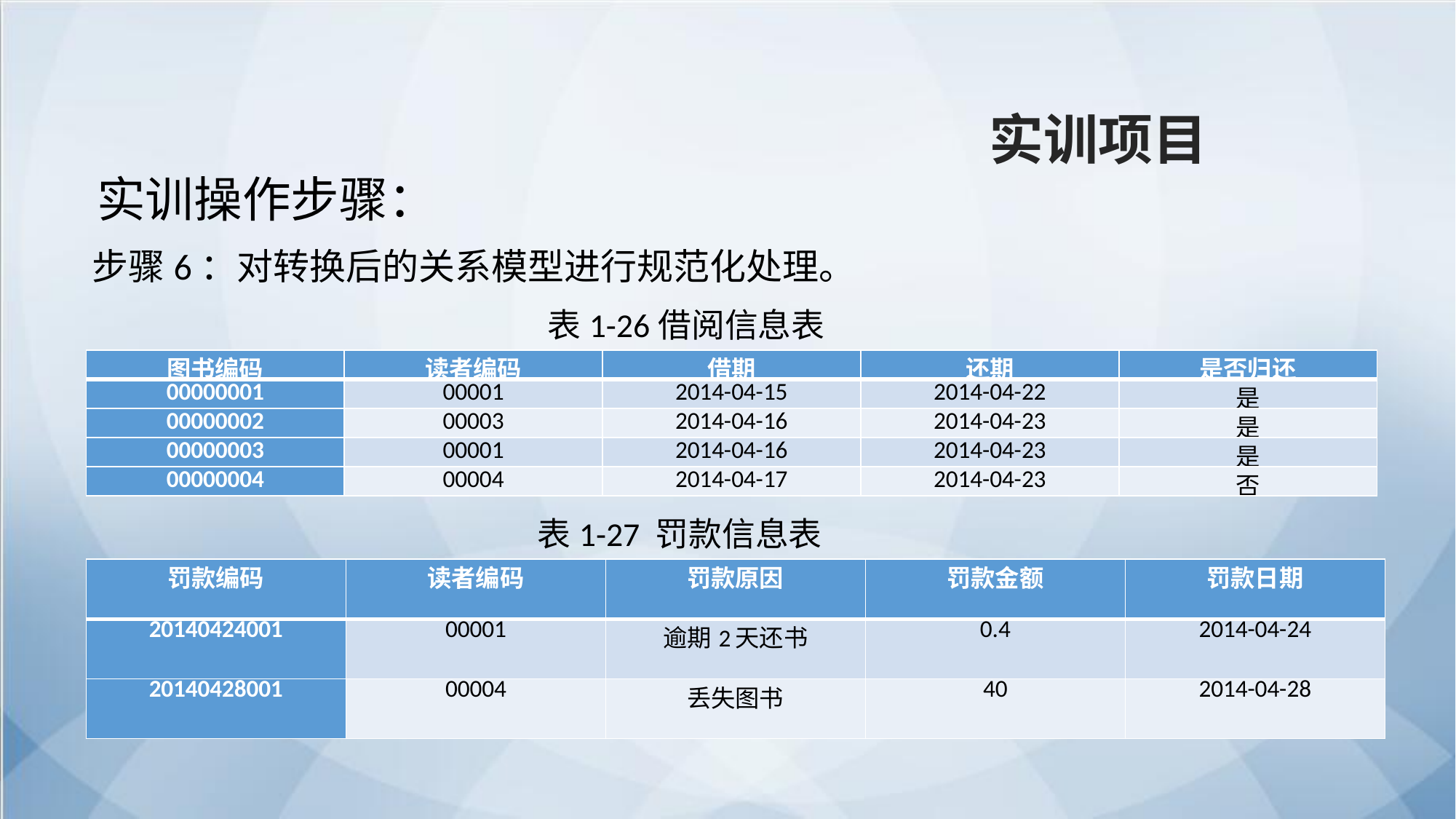

实训项目
实训操作步骤：
步骤6：对转换后的关系模型进行规范化处理。
表1-26借阅信息表
| 图书编码 | 读者编码 | 借期 | 还期 | 是否归还 |
| --- | --- | --- | --- | --- |
| 00000001 | 00001 | 2014-04-15 | 2014-04-22 | 是 |
| 00000002 | 00003 | 2014-04-16 | 2014-04-23 | 是 |
| 00000003 | 00001 | 2014-04-16 | 2014-04-23 | 是 |
| 00000004 | 00004 | 2014-04-17 | 2014-04-23 | 否 |
表1-27 罚款信息表
| 罚款编码 | 读者编码 | 罚款原因 | 罚款金额 | 罚款日期 |
| --- | --- | --- | --- | --- |
| 20140424001 | 00001 | 逾期2天还书 | 0.4 | 2014-04-24 |
| 20140428001 | 00004 | 丢失图书 | 40 | 2014-04-28 |